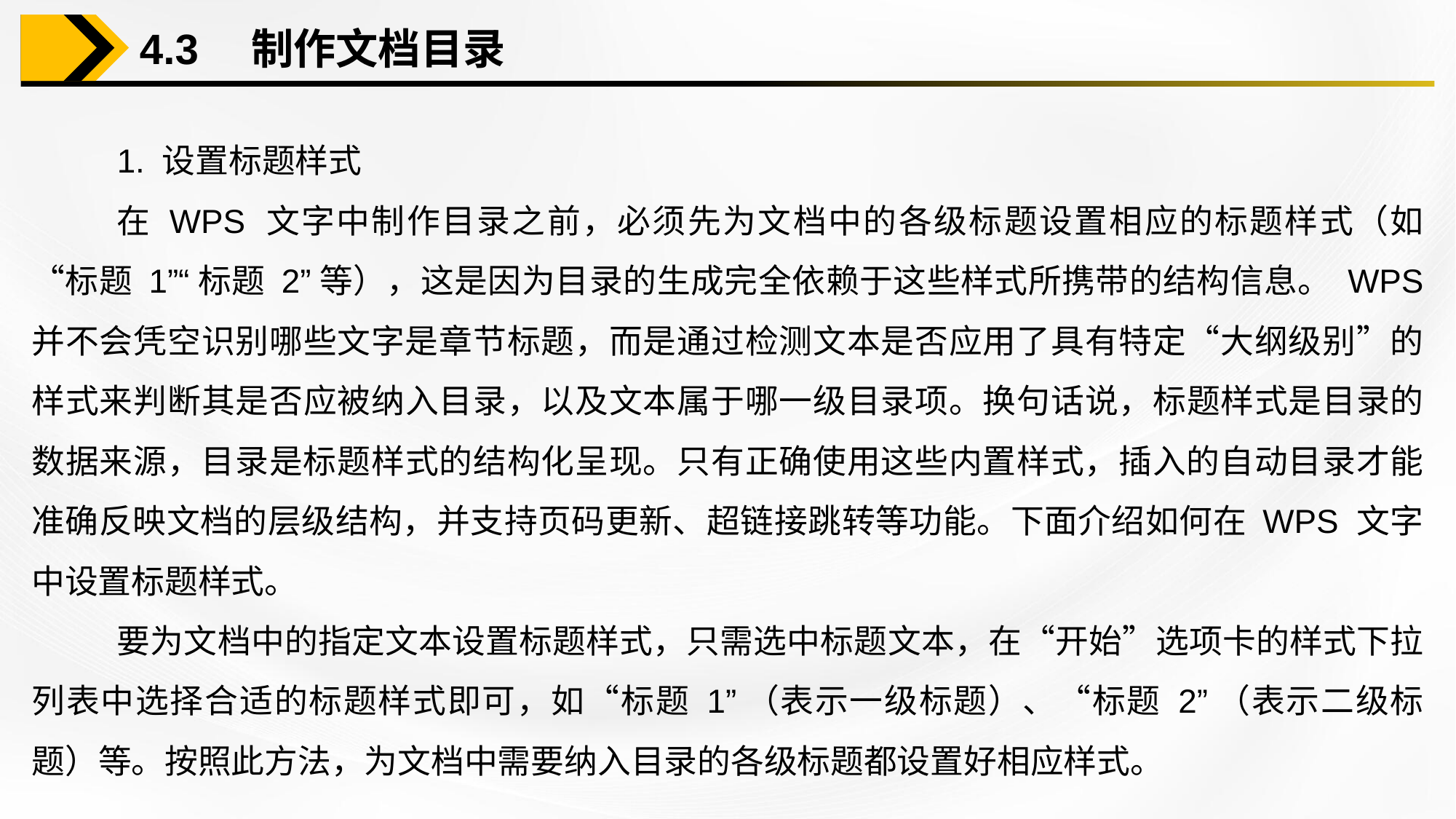

4.3　制作文档目录
1. 设置标题样式
在 WPS 文字中制作目录之前，必须先为文档中的各级标题设置相应的标题样式（如“标题 1”“标题 2”等），这是因为目录的生成完全依赖于这些样式所携带的结构信息。 WPS 并不会凭空识别哪些文字是章节标题，而是通过检测文本是否应用了具有特定“大纲级别”的样式来判断其是否应被纳入目录，以及文本属于哪一级目录项。换句话说，标题样式是目录的数据来源，目录是标题样式的结构化呈现。只有正确使用这些内置样式，插入的自动目录才能准确反映文档的层级结构，并支持页码更新、超链接跳转等功能。下面介绍如何在 WPS 文字中设置标题样式。
要为文档中的指定文本设置标题样式，只需选中标题文本，在“开始”选项卡的样式下拉列表中选择合适的标题样式即可，如“标题 1”（表示一级标题）、“标题 2”（表示二级标题）等。按照此方法，为文档中需要纳入目录的各级标题都设置好相应样式。